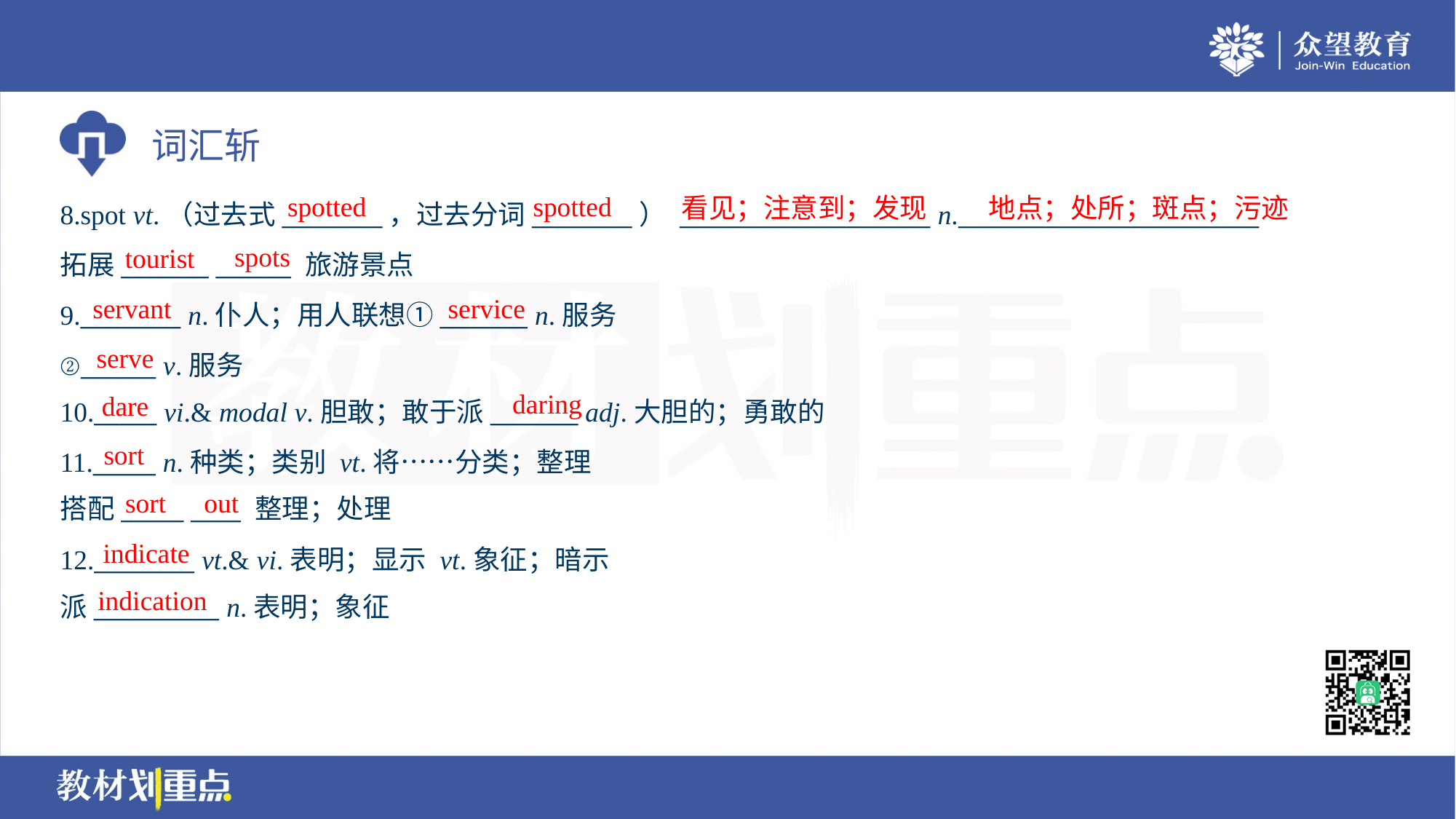

spotted
spotted
看见；注意到；发现
地点；处所；斑点；污迹
8.spot vt.（过去式________，过去分词________） ____________________ n.________________________
拓展_______ ______ 旅游景点
9.________ n.仆人；用人联想①_______ n.服务
②______ v.服务
10._____ vi.& modal v.胆敢；敢于派_______ adj.大胆的；勇敢的
spots
tourist
servant
service
serve
daring
dare
sort
11._____ n.种类；类别 vt.将……分类；整理
搭配_____ ____ 整理；处理
sort
out
indicate
12.________ vt.& vi.表明；显示 vt.象征；暗示
派__________ n.表明；象征
indication